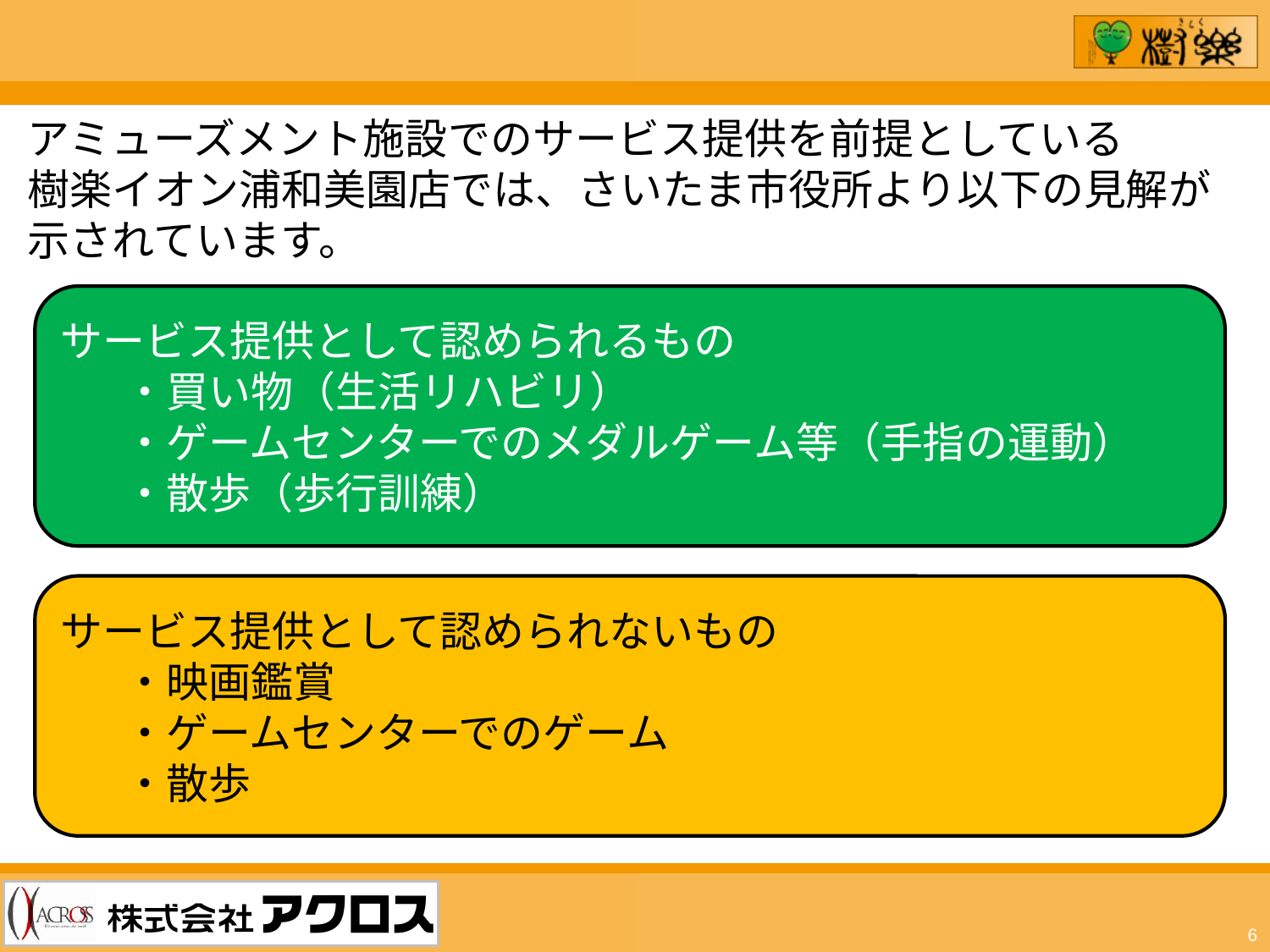

アミューズメント施設でのサービス提供を前提としている
樹楽イオン浦和美園店では、さいたま市役所より以下の見解が示されています。
サービス提供として認められるもの
・買い物（生活リハビリ）
・ゲームセンターでのメダルゲーム等（手指の運動）
・散歩（歩行訓練）
サービス提供として認められないもの
・映画鑑賞
・ゲームセンターでのゲーム
・散歩
6